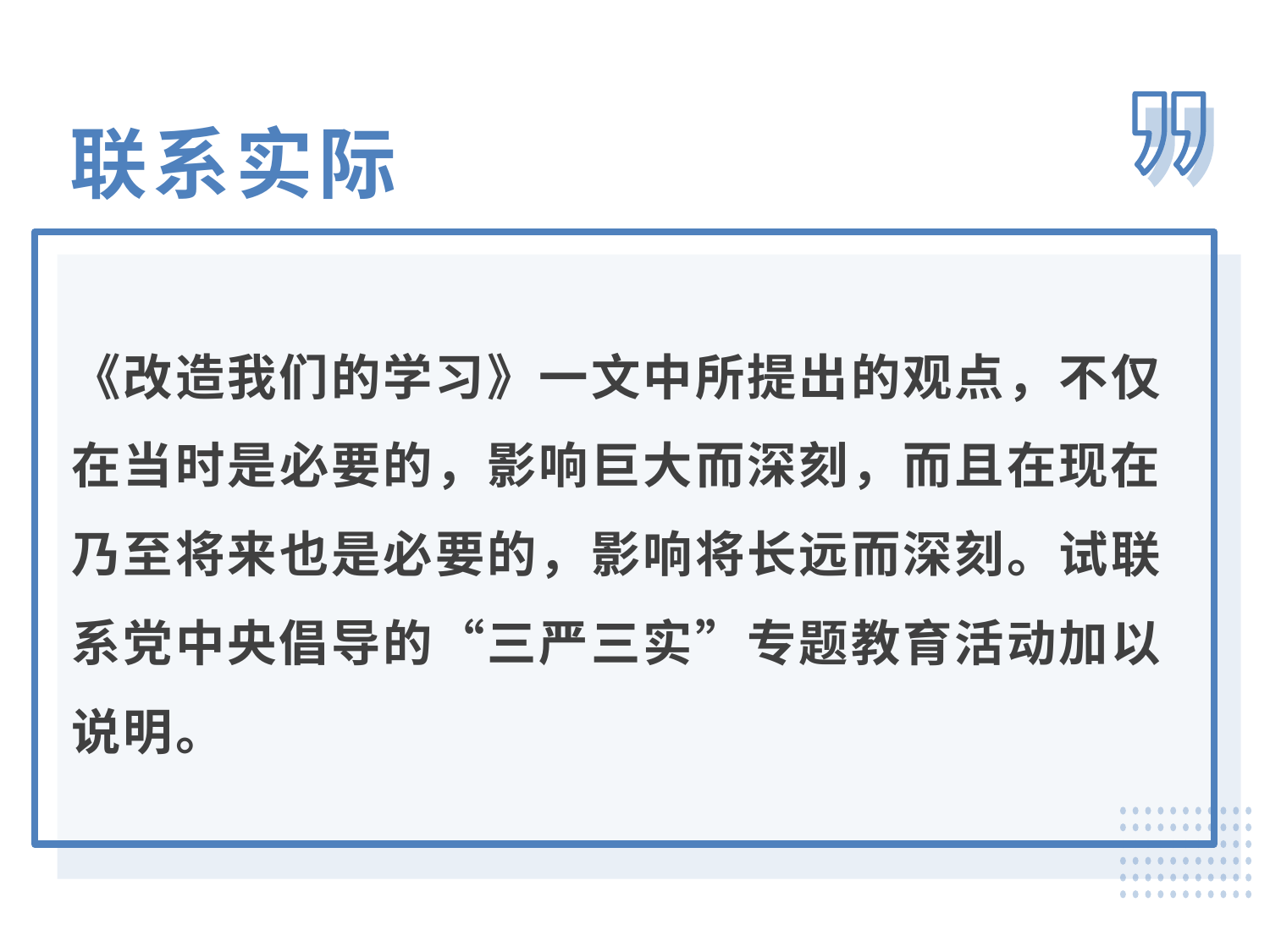

联系实际

《改造我们的学习》一文中所提出的观点，不仅在当时是必要的，影响巨大而深刻，而且在现在乃至将来也是必要的，影响将长远而深刻。试联系党中央倡导的“三严三实”专题教育活动加以说明。